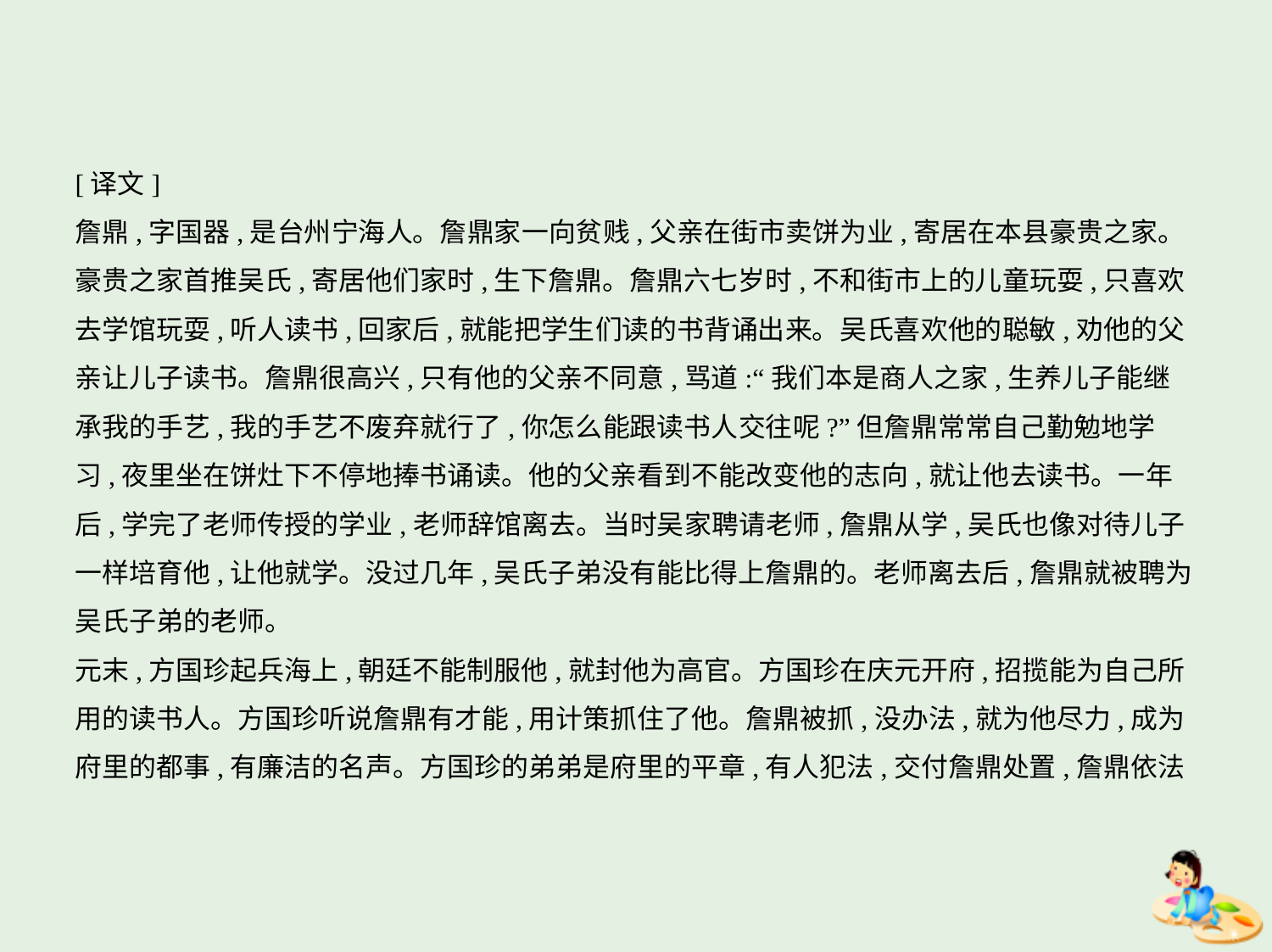

[译文]
詹鼎,字国器,是台州宁海人。詹鼎家一向贫贱,父亲在街市卖饼为业,寄居在本县豪贵之家。
豪贵之家首推吴氏,寄居他们家时,生下詹鼎。詹鼎六七岁时,不和街市上的儿童玩耍,只喜欢
去学馆玩耍,听人读书,回家后,就能把学生们读的书背诵出来。吴氏喜欢他的聪敏,劝他的父
亲让儿子读书。詹鼎很高兴,只有他的父亲不同意,骂道:“我们本是商人之家,生养儿子能继
承我的手艺,我的手艺不废弃就行了,你怎么能跟读书人交往呢?”但詹鼎常常自己勤勉地学
习,夜里坐在饼灶下不停地捧书诵读。他的父亲看到不能改变他的志向,就让他去读书。一年
后,学完了老师传授的学业,老师辞馆离去。当时吴家聘请老师,詹鼎从学,吴氏也像对待儿子
一样培育他,让他就学。没过几年,吴氏子弟没有能比得上詹鼎的。老师离去后,詹鼎就被聘为
吴氏子弟的老师。
元末,方国珍起兵海上,朝廷不能制服他,就封他为高官。方国珍在庆元开府,招揽能为自己所
用的读书人。方国珍听说詹鼎有才能,用计策抓住了他。詹鼎被抓,没办法,就为他尽力,成为
府里的都事,有廉洁的名声。方国珍的弟弟是府里的平章,有人犯法,交付詹鼎处置,詹鼎依法